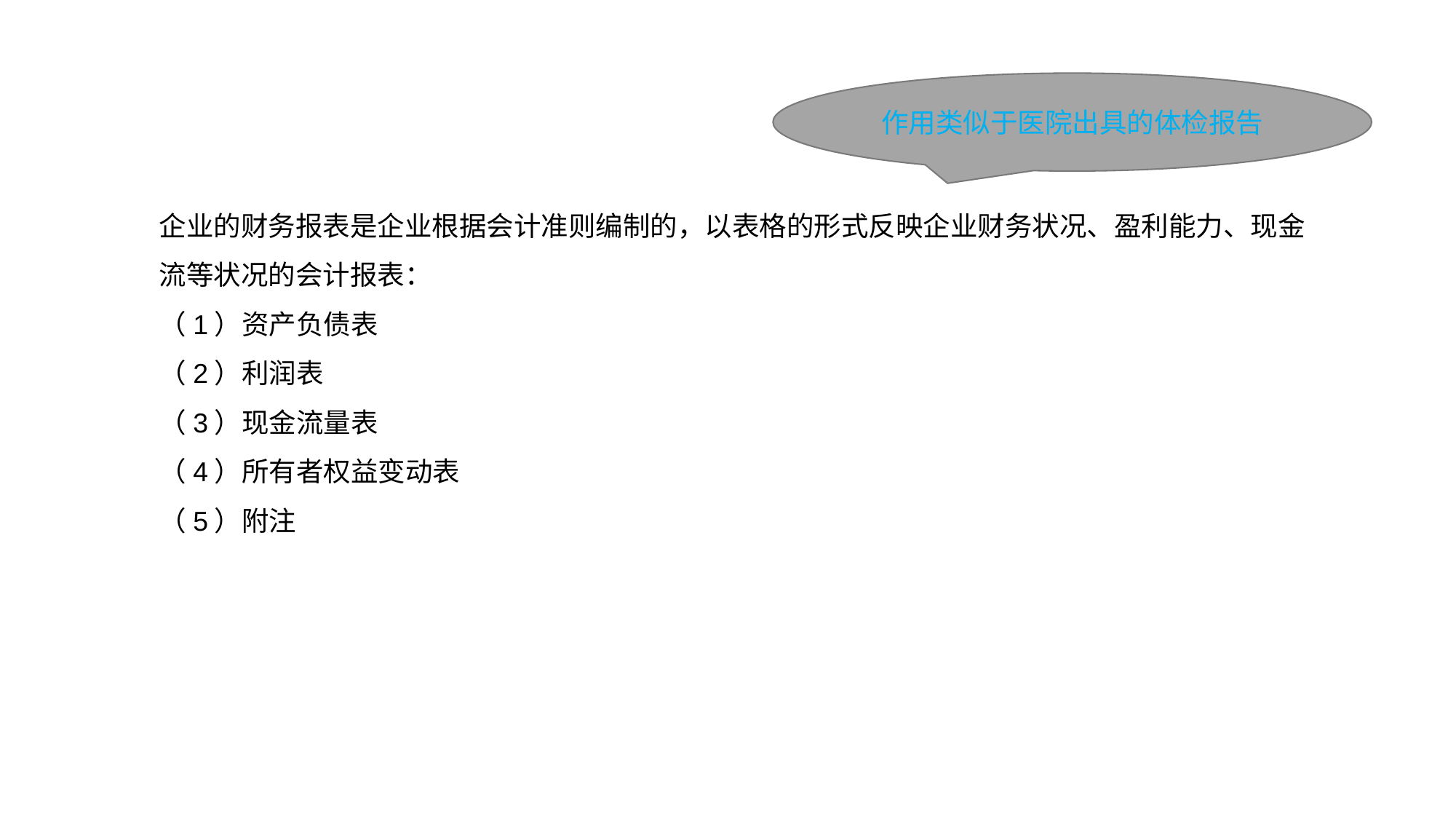

作用类似于医院出具的体检报告
企业的财务报表是企业根据会计准则编制的，以表格的形式反映企业财务状况、盈利能力、现金流等状况的会计报表：
（1）资产负债表
（2）利润表
（3）现金流量表
（4）所有者权益变动表
（5）附注